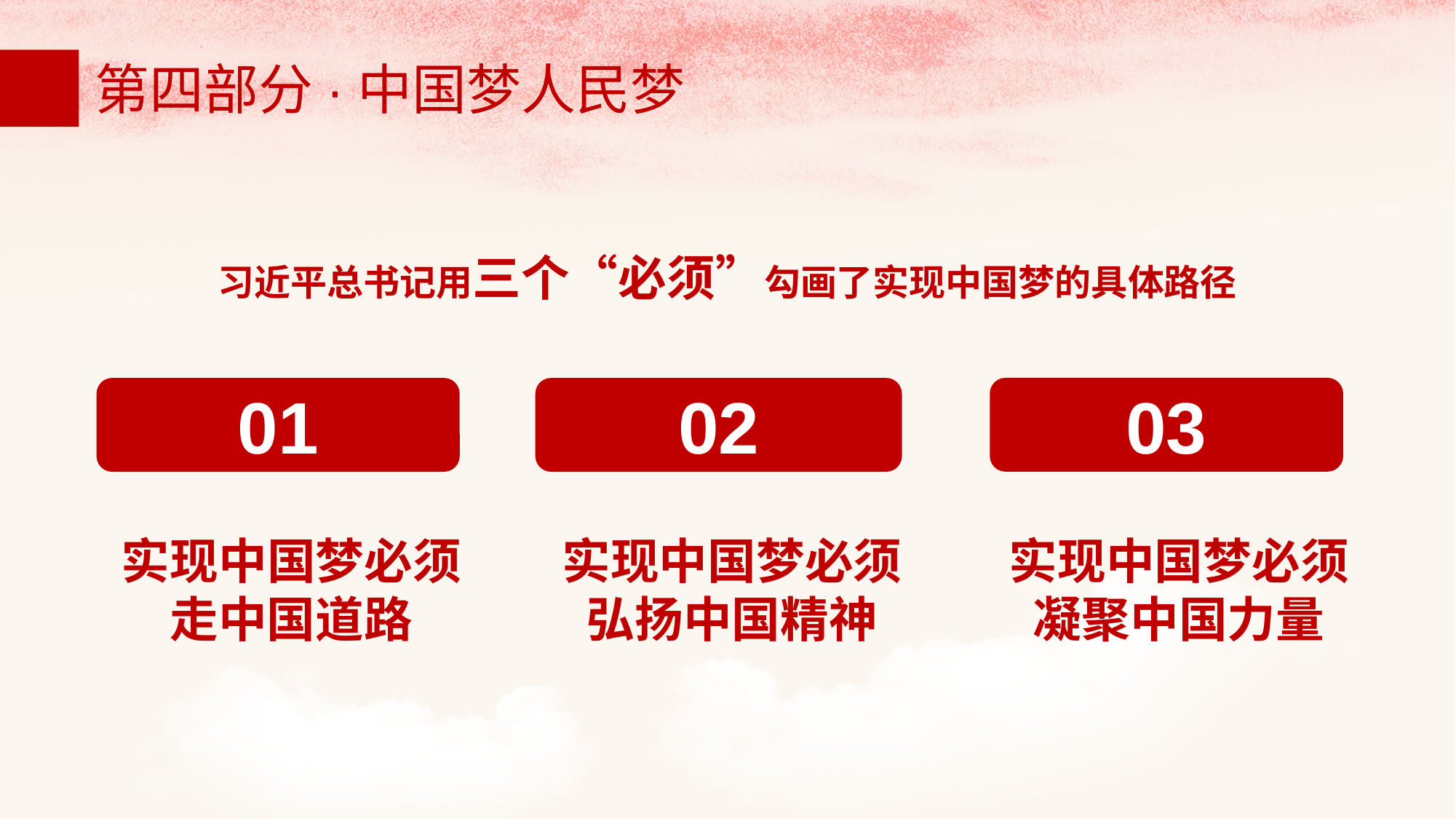

第四部分·中国梦人民梦
习近平总书记用三个“必须”勾画了实现中国梦的具体路径
03

01

02

实现中国梦必须凝聚中国力量
实现中国梦必须走中国道路
实现中国梦必须弘扬中国精神